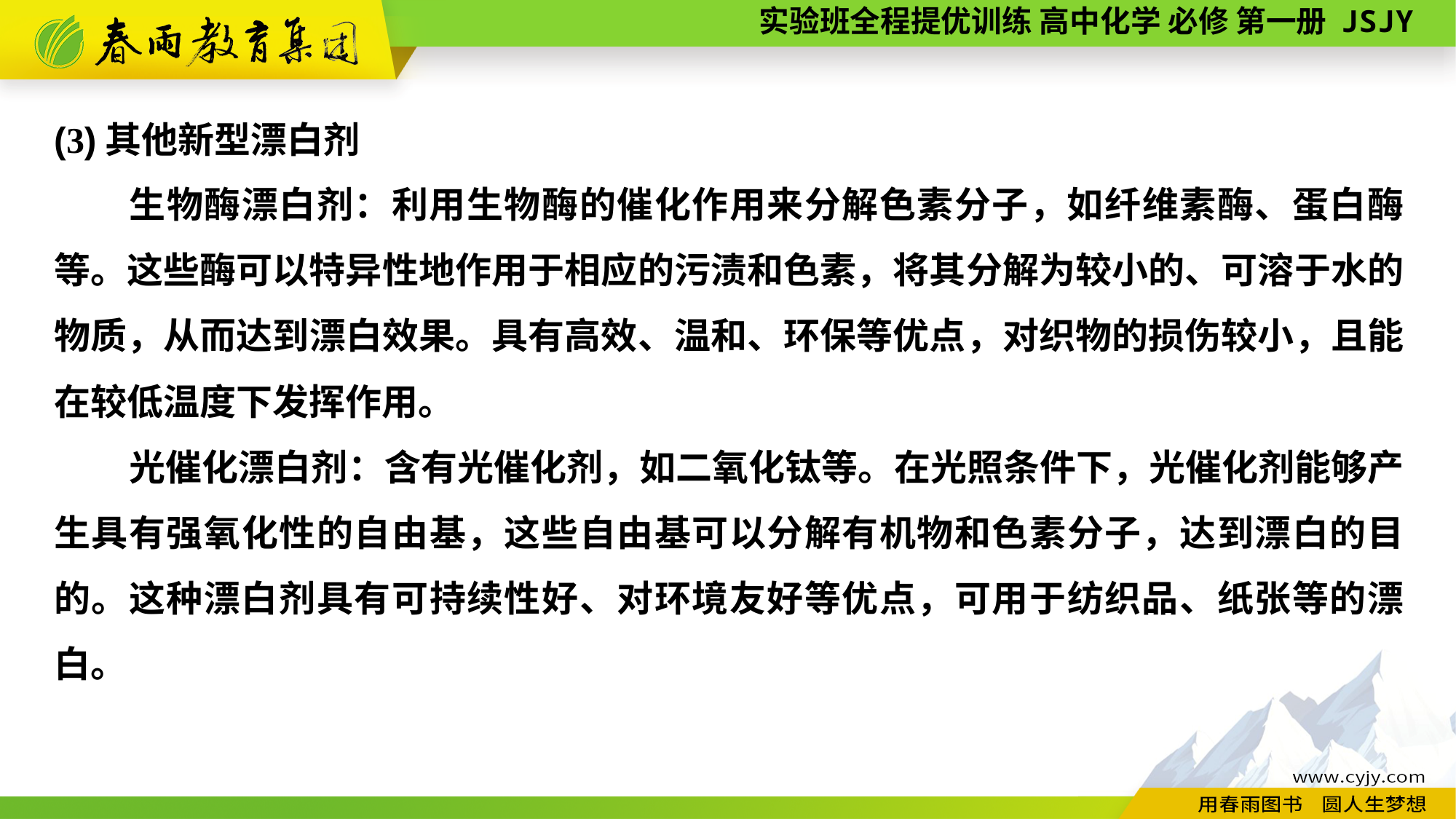

(3)其他新型漂白剂
生物酶漂白剂：利用生物酶的催化作用来分解色素分子，如纤维素酶、蛋白酶等。这些酶可以特异性地作用于相应的污渍和色素，将其分解为较小的、可溶于水的物质，从而达到漂白效果。具有高效、温和、环保等优点，对织物的损伤较小，且能在较低温度下发挥作用。
光催化漂白剂：含有光催化剂，如二氧化钛等。在光照条件下，光催化剂能够产生具有强氧化性的自由基，这些自由基可以分解有机物和色素分子，达到漂白的目的。这种漂白剂具有可持续性好、对环境友好等优点，可用于纺织品、纸张等的漂白。